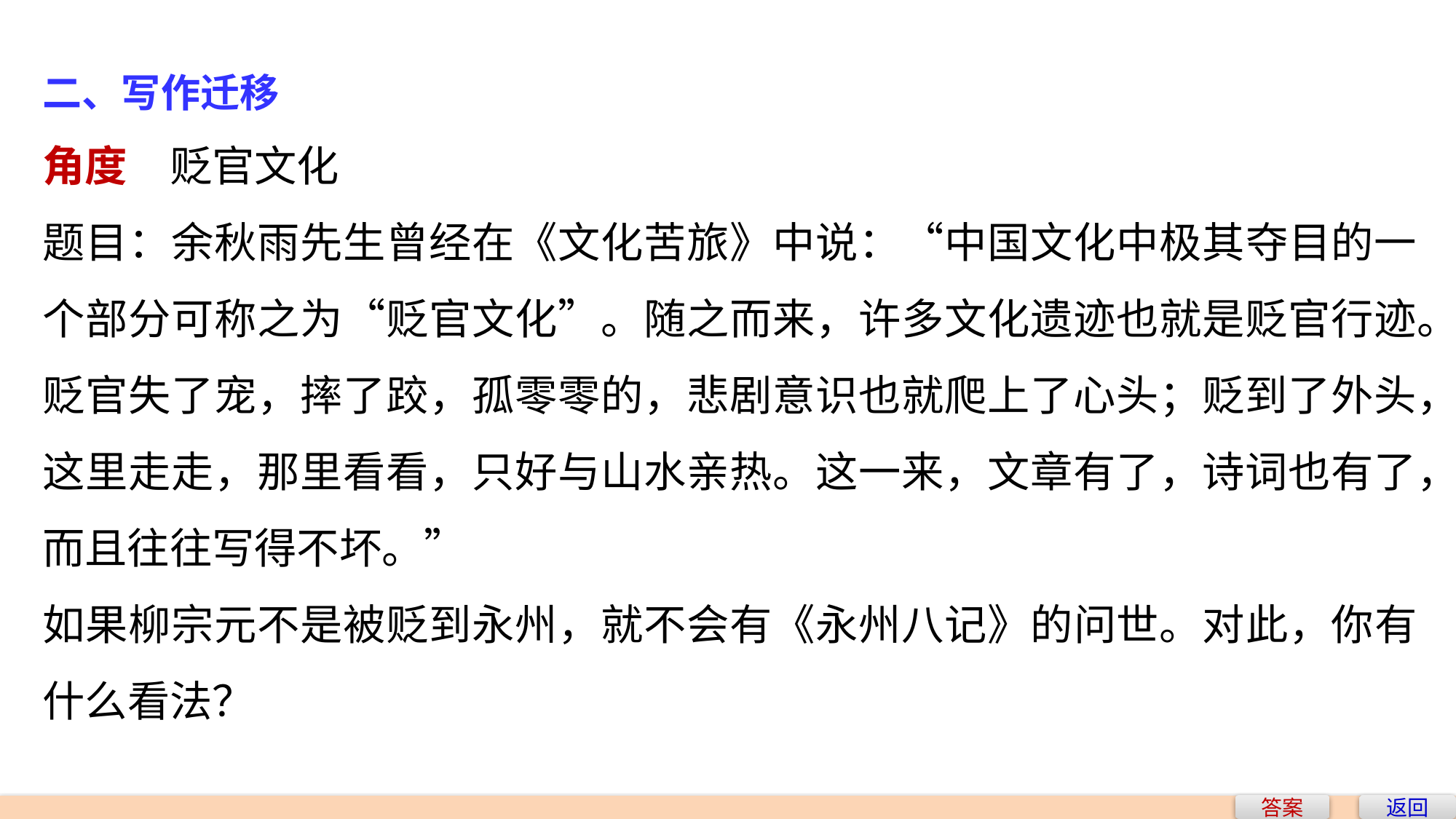

二、写作迁移
角度　贬官文化
题目：余秋雨先生曾经在《文化苦旅》中说：“中国文化中极其夺目的一个部分可称之为“贬官文化”。随之而来，许多文化遗迹也就是贬官行迹。贬官失了宠，摔了跤，孤零零的，悲剧意识也就爬上了心头；贬到了外头，这里走走，那里看看，只好与山水亲热。这一来，文章有了，诗词也有了，而且往往写得不坏。”
如果柳宗元不是被贬到永州，就不会有《永州八记》的问世。对此，你有什么看法？
答案
返回